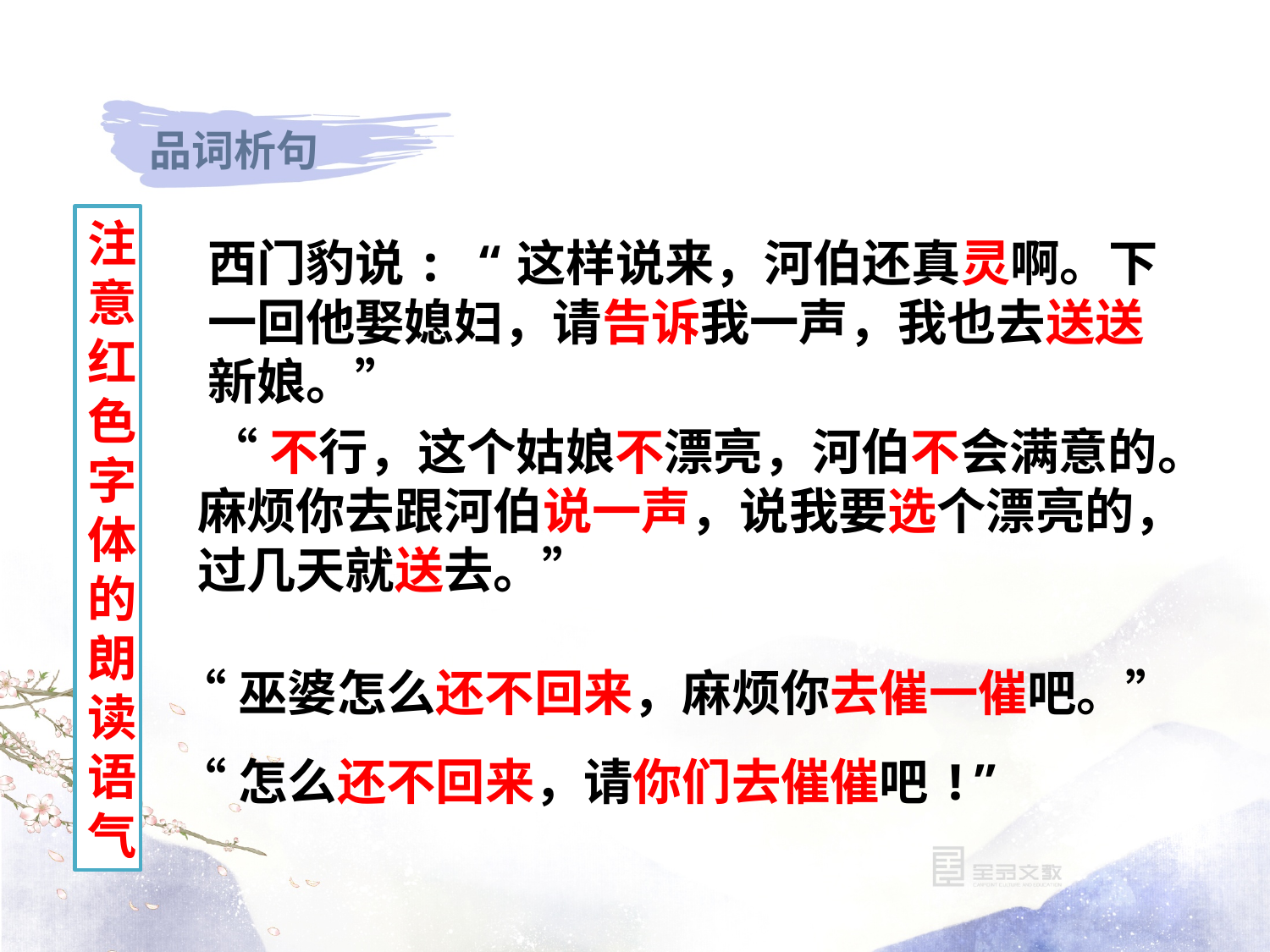

注意红色字体的朗读语气
西门豹说: “这样说来，河伯还真灵啊。下一回他娶媳妇，请告诉我一声，我也去送送新娘。”
 “不行，这个姑娘不漂亮，河伯不会满意的。麻烦你去跟河伯说一声，说我要选个漂亮的，过几天就送去。”
“巫婆怎么还不回来，麻烦你去催一催吧。”
“怎么还不回来，请你们去催催吧!”